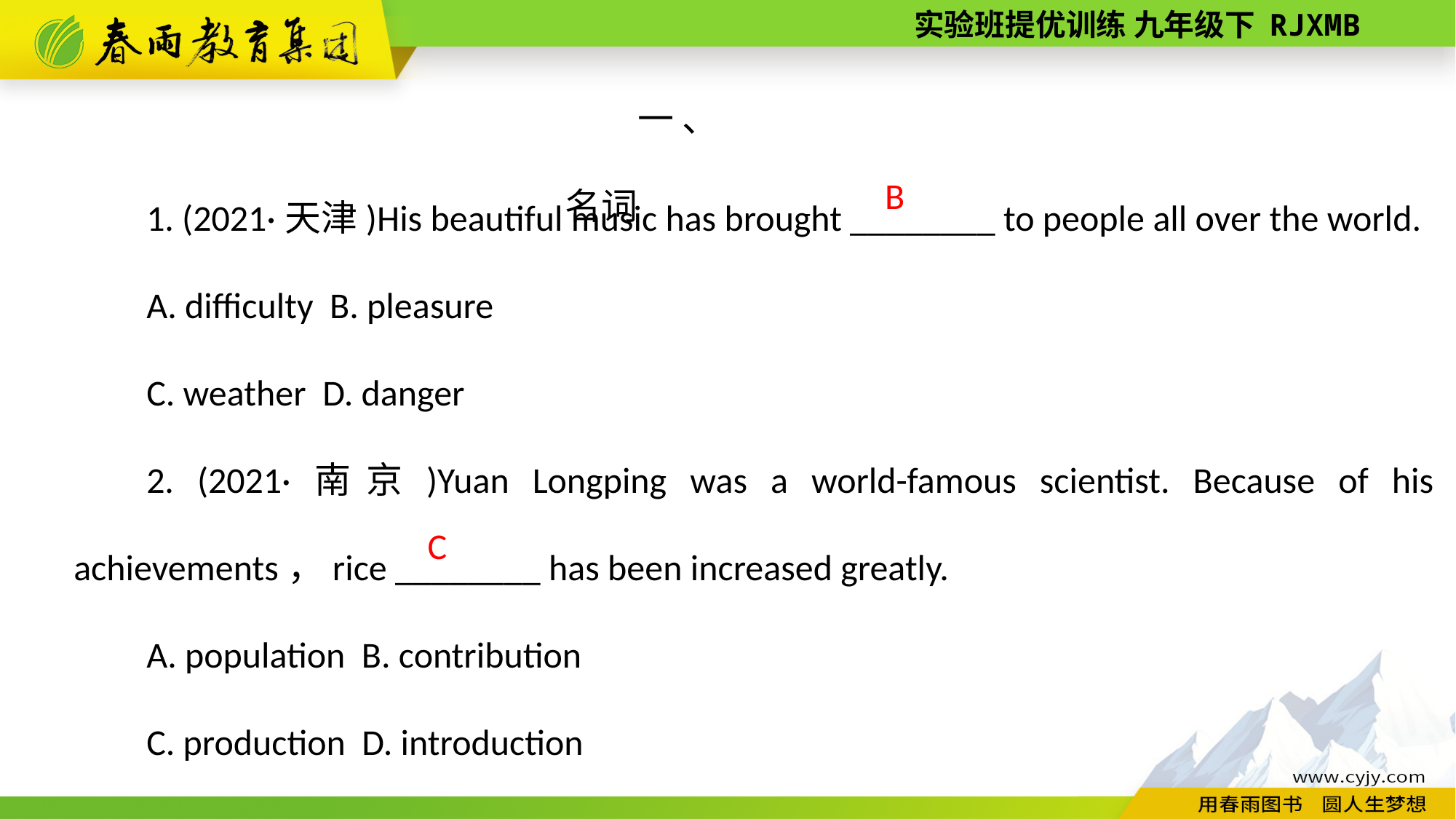

一、 名词
1. (2021·天津)His beautiful music has brought ________ to people all over the world.
A. difficulty  B. pleasure
C. weather  D. danger
2. (2021·南京)Yuan Longping was a world-­famous scientist. Because of his achievements，rice ________ has been increased greatly.
A. population  B. contribution
C. production  D. introduction
 B
C